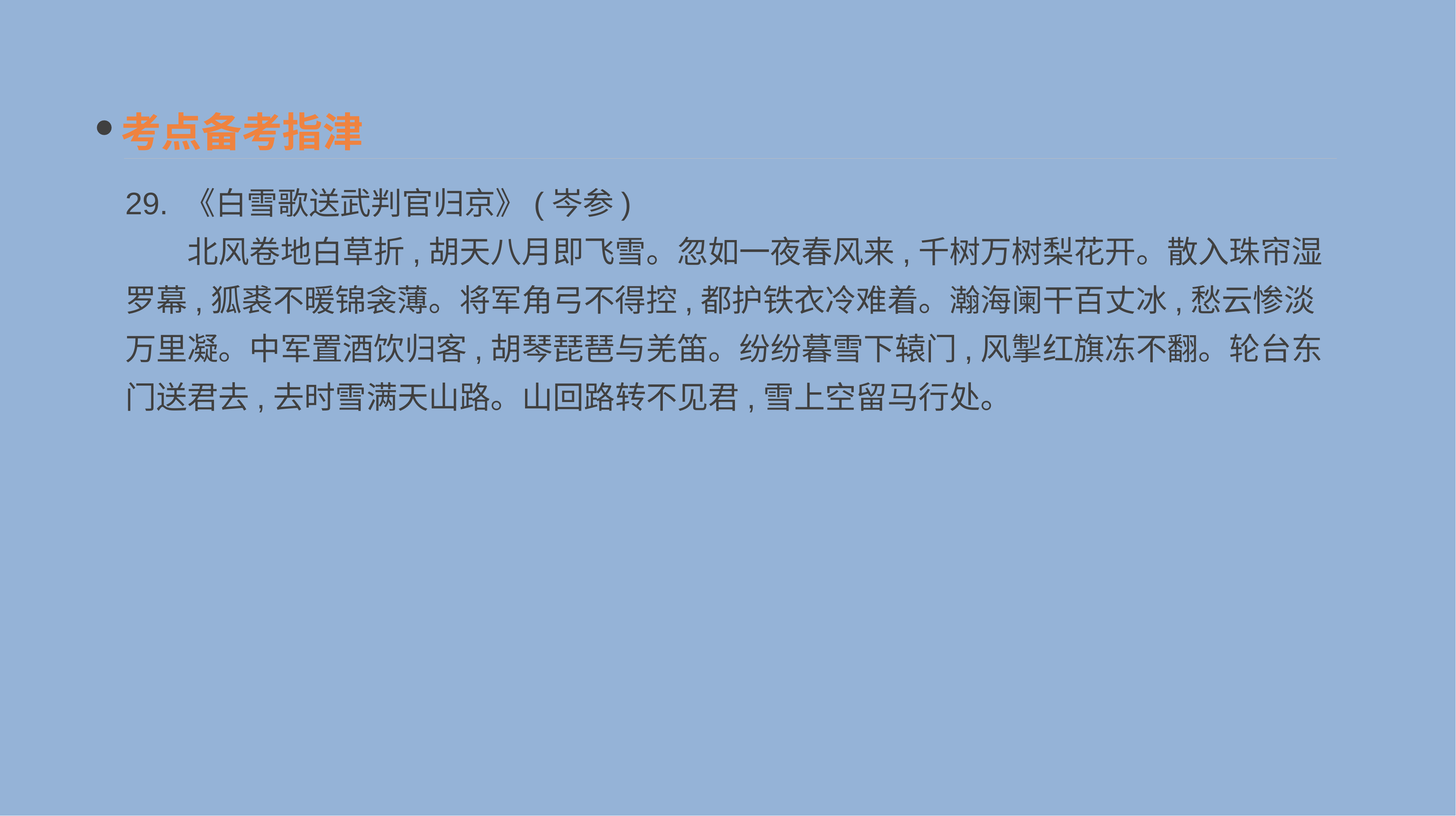

考点备考指津

29. 《白雪歌送武判官归京》(岑参)
　　北风卷地白草折,胡天八月即飞雪。忽如一夜春风来,千树万树梨花开。散入珠帘湿罗幕,狐裘不暖锦衾薄。将军角弓不得控,都护铁衣冷难着。瀚海阑干百丈冰,愁云惨淡万里凝。中军置酒饮归客,胡琴琵琶与羌笛。纷纷暮雪下辕门,风掣红旗冻不翻。轮台东门送君去,去时雪满天山路。山回路转不见君,雪上空留马行处。